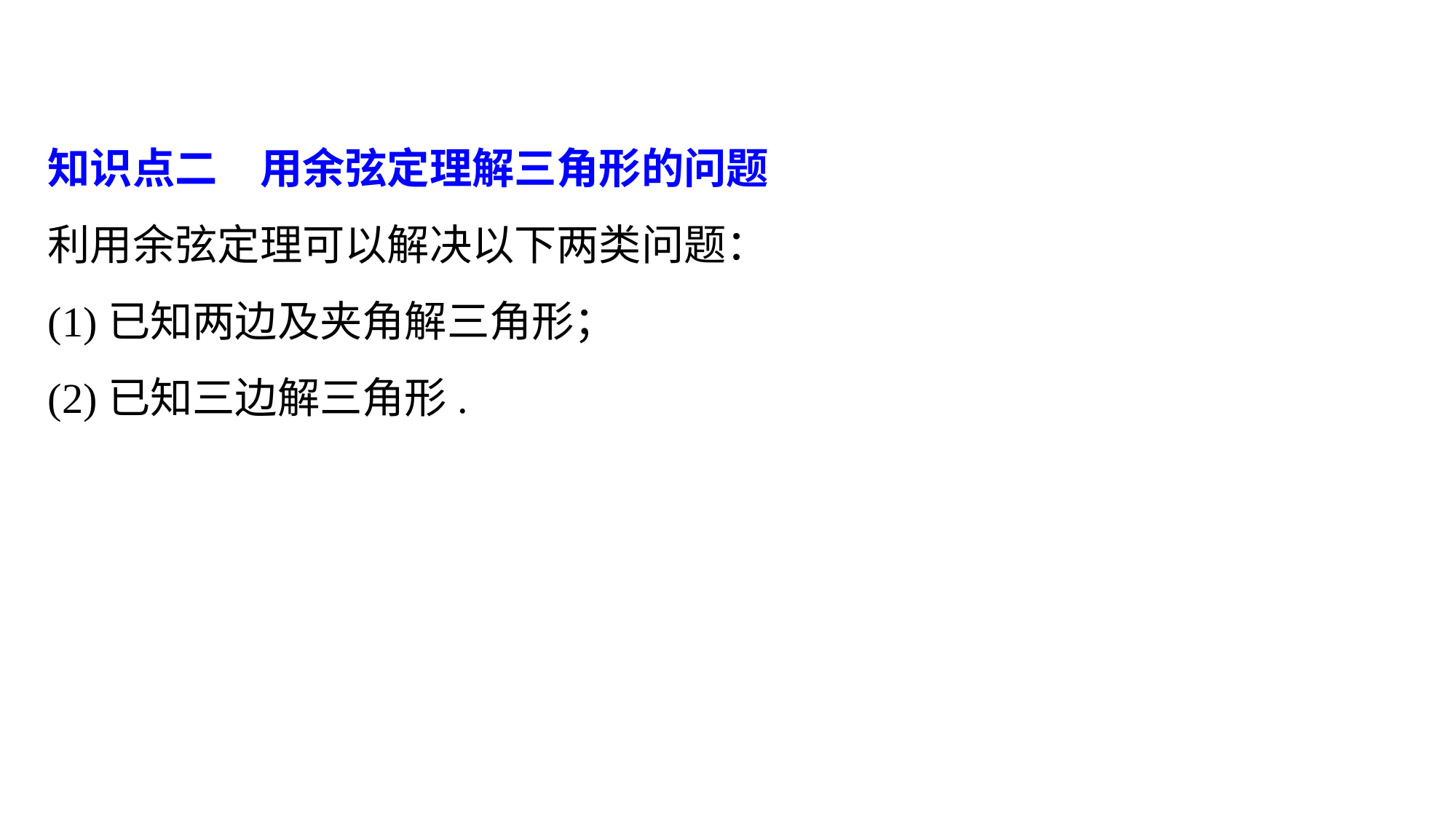

知识点二　用余弦定理解三角形的问题
利用余弦定理可以解决以下两类问题：
(1)已知两边及夹角解三角形；
(2)已知三边解三角形.